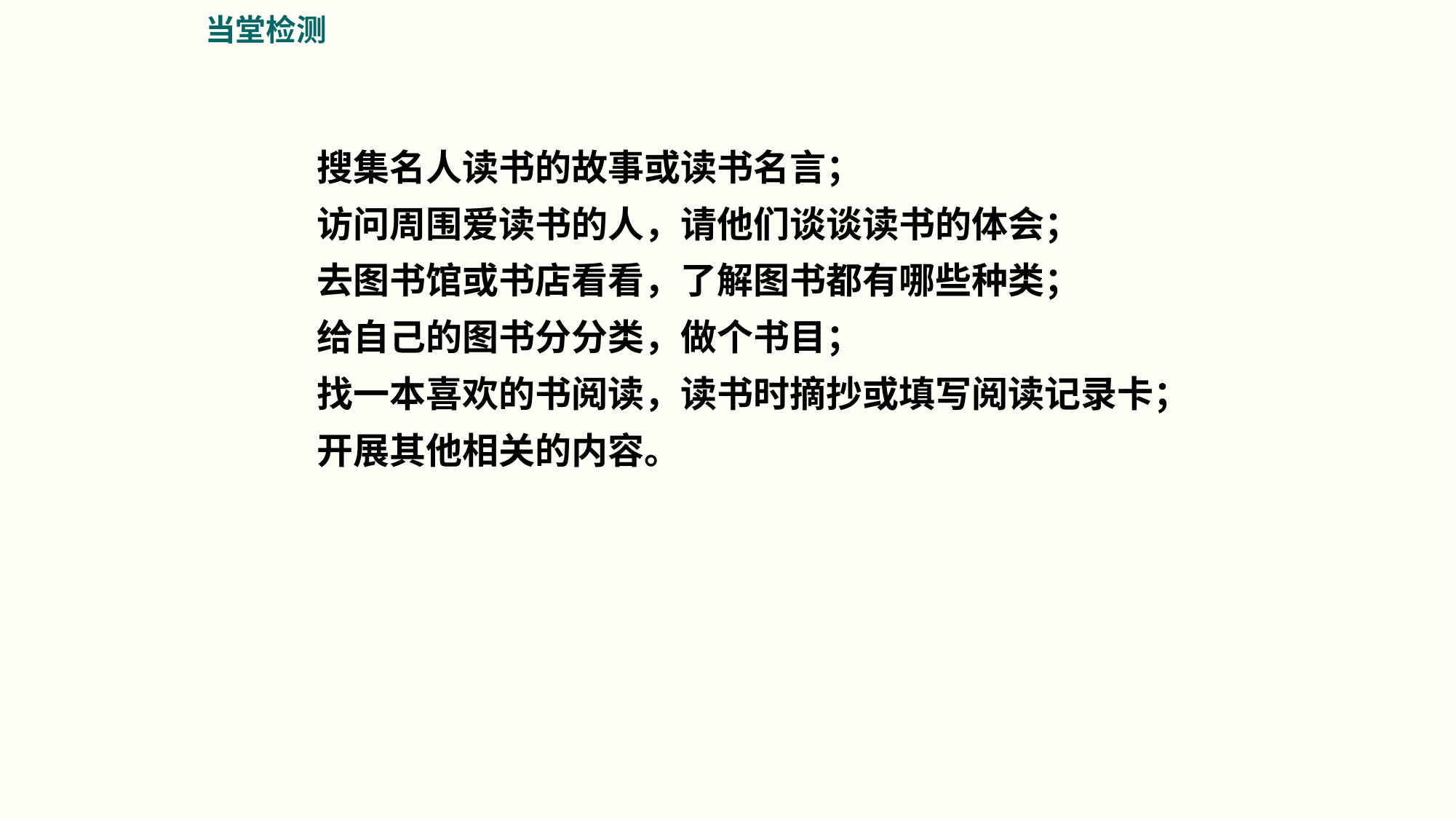

当堂检测
搜集名人读书的故事或读书名言；
访问周围爱读书的人，请他们谈谈读书的体会；
去图书馆或书店看看，了解图书都有哪些种类；
给自己的图书分分类，做个书目；
找一本喜欢的书阅读，读书时摘抄或填写阅读记录卡；
开展其他相关的内容。